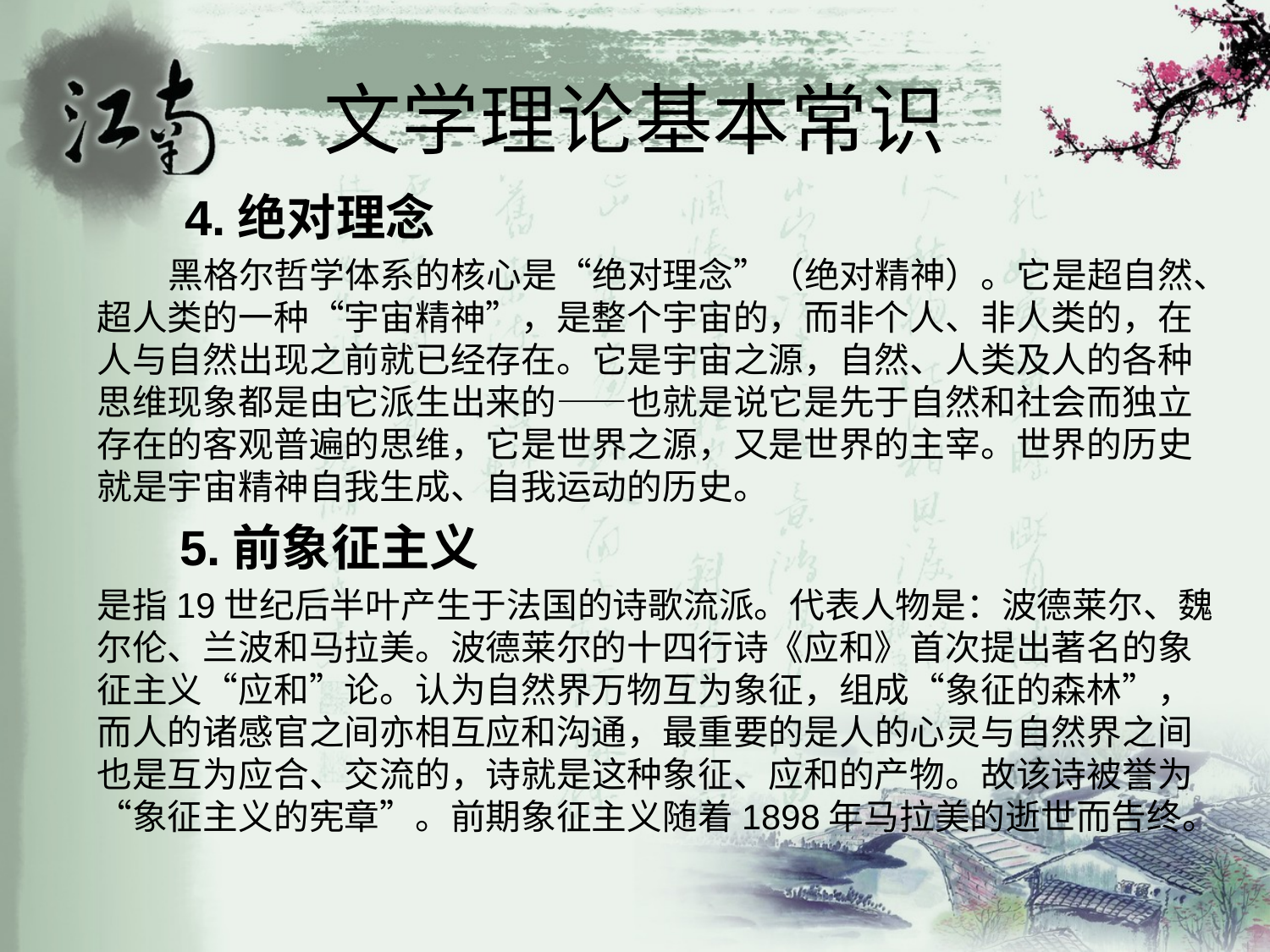

# 文学理论基本常识
         4.绝对理念
        黑格尔哲学体系的核心是“绝对理念”（绝对精神）。它是超自然、超人类的一种“宇宙精神”，是整个宇宙的，而非个人、非人类的，在人与自然出现之前就已经存在。它是宇宙之源，自然、人类及人的各种思维现象都是由它派生出来的——也就是说它是先于自然和社会而独立存在的客观普遍的思维，它是世界之源，又是世界的主宰。世界的历史就是宇宙精神自我生成、自我运动的历史。
      5.前象征主义
是指19世纪后半叶产生于法国的诗歌流派。代表人物是：波德莱尔、魏尔伦、兰波和马拉美。波德莱尔的十四行诗《应和》首次提出著名的象征主义“应和”论。认为自然界万物互为象征，组成“象征的森林”，而人的诸感官之间亦相互应和沟通，最重要的是人的心灵与自然界之间也是互为应合、交流的，诗就是这种象征、应和的产物。故该诗被誉为“象征主义的宪章”。前期象征主义随着1898年马拉美的逝世而告终。